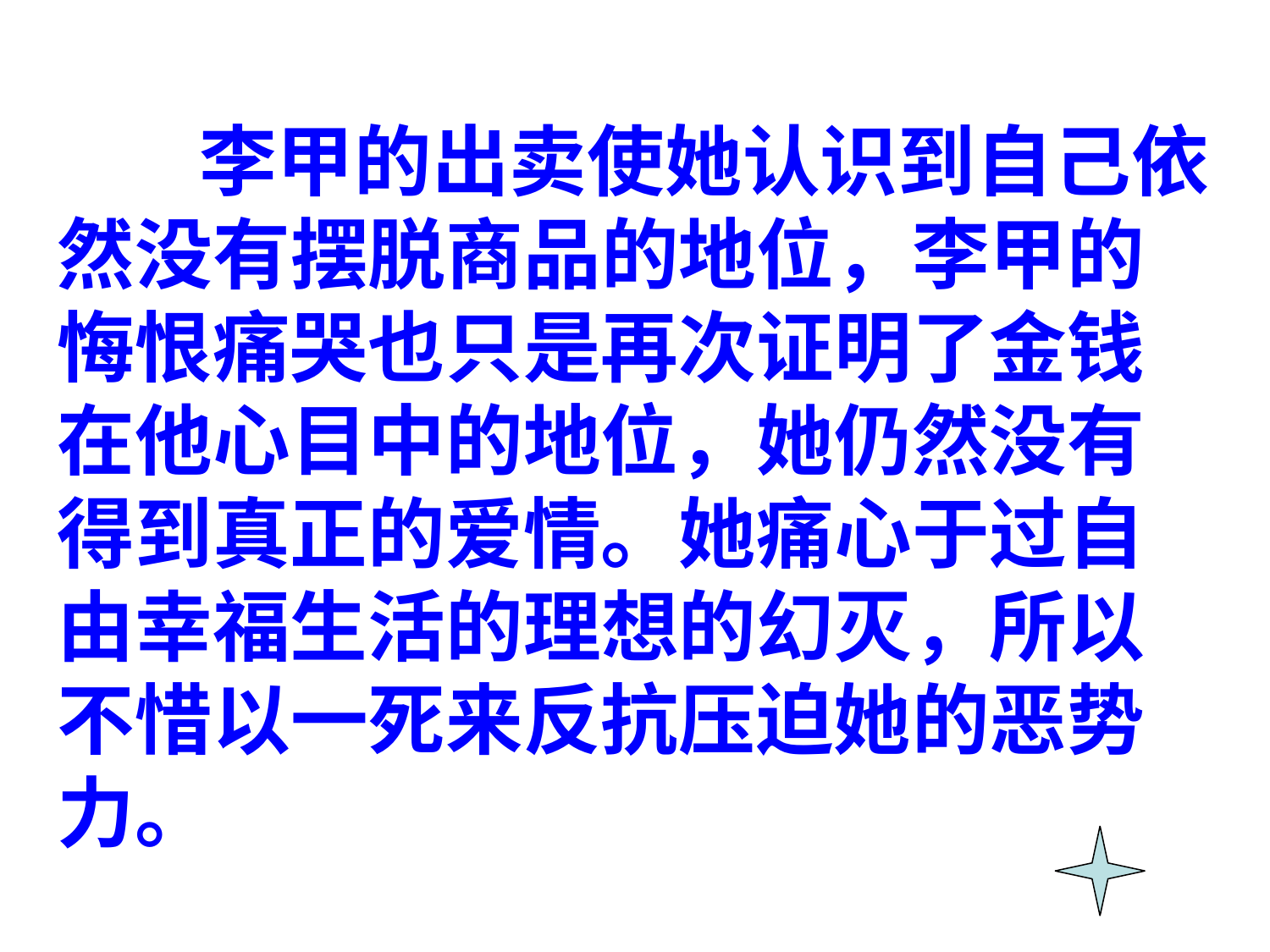

李甲的出卖使她认识到自己依然没有摆脱商品的地位，李甲的悔恨痛哭也只是再次证明了金钱在他心目中的地位，她仍然没有得到真正的爱情。她痛心于过自由幸福生活的理想的幻灭，所以不惜以一死来反抗压迫她的恶势力。